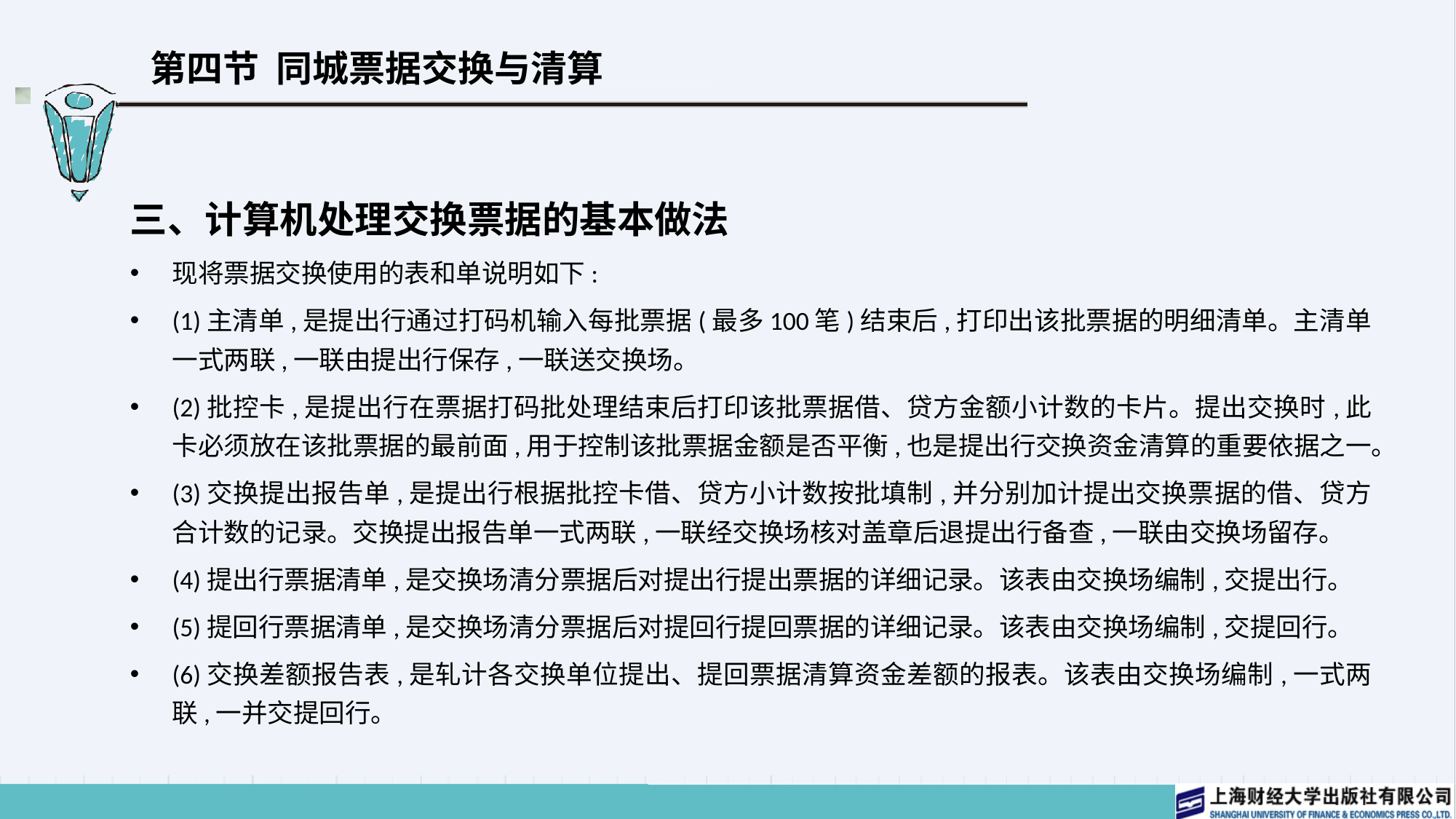

# 第四节  同城票据交换与清算
三、计算机处理交换票据的基本做法
现将票据交换使用的表和单说明如下:
(1)主清单,是提出行通过打码机输入每批票据(最多100笔)结束后,打印出该批票据的明细清单。主清单一式两联,一联由提出行保存,一联送交换场。
(2)批控卡,是提出行在票据打码批处理结束后打印该批票据借、贷方金额小计数的卡片。提出交换时,此卡必须放在该批票据的最前面,用于控制该批票据金额是否平衡,也是提出行交换资金清算的重要依据之一。
(3)交换提出报告单,是提出行根据批控卡借、贷方小计数按批填制,并分别加计提出交换票据的借、贷方合计数的记录。交换提出报告单一式两联,一联经交换场核对盖章后退提出行备查,一联由交换场留存。
(4)提出行票据清单,是交换场清分票据后对提出行提出票据的详细记录。该表由交换场编制,交提出行。
(5)提回行票据清单,是交换场清分票据后对提回行提回票据的详细记录。该表由交换场编制,交提回行。
(6)交换差额报告表,是轧计各交换单位提出、提回票据清算资金差额的报表。该表由交换场编制,一式两联,一并交提回行。